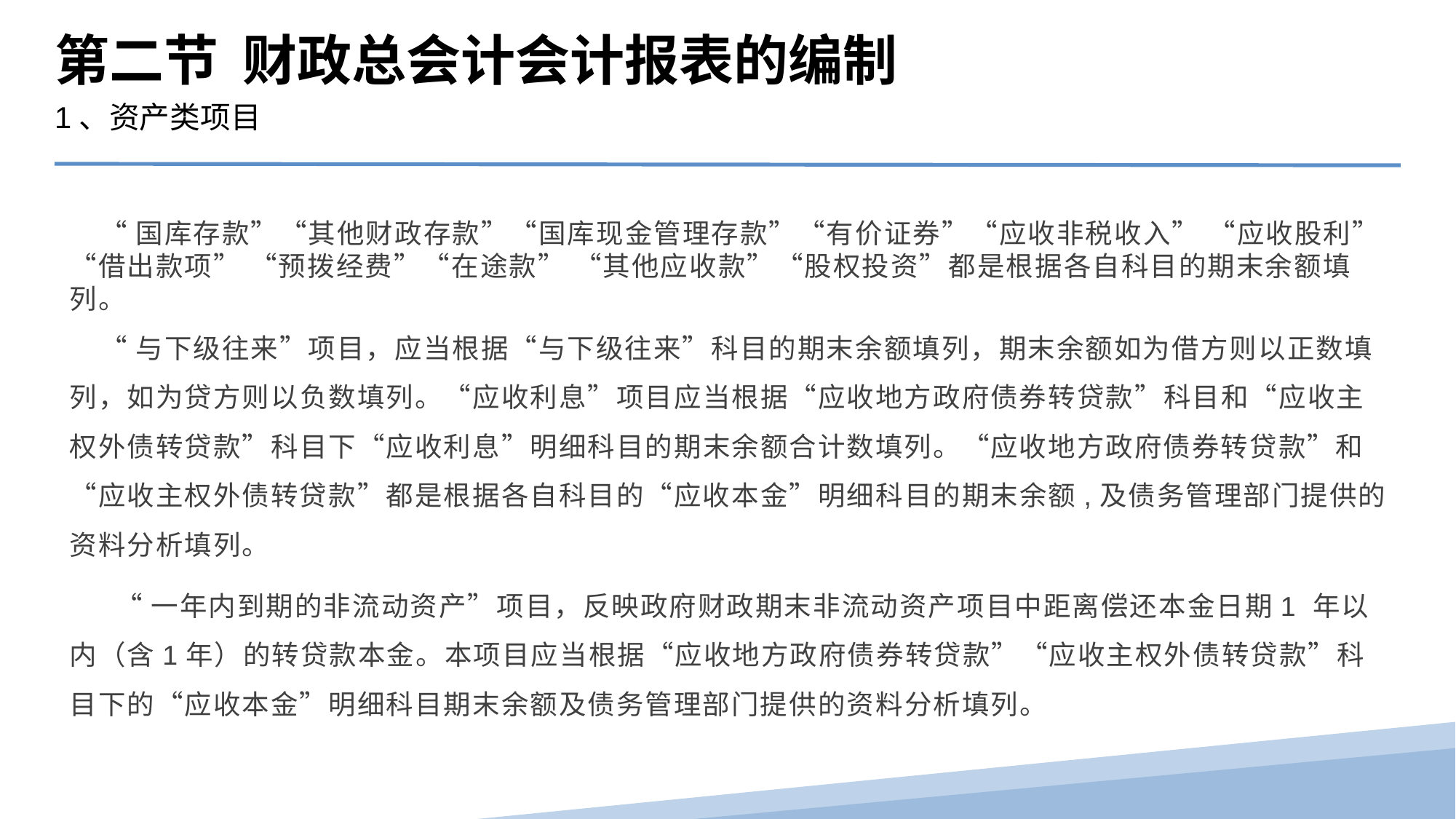

第二节  财政总会计会计报表的编制
1、资产类项目
    “国库存款”“其他财政存款”“国库现金管理存款”“有价证券”“应收非税收入” “应收股利”“借出款项” “预拨经费”“在途款” “其他应收款”“股权投资”都是根据各自科目的期末余额填列。
    “与下级往来”项目，应当根据“与下级往来”科目的期末余额填列，期末余额如为借方则以正数填列，如为贷方则以负数填列。“应收利息”项目应当根据“应收地方政府债券转贷款”科目和“应收主权外债转贷款”科目下“应收利息”明细科目的期末余额合计数填列。“应收地方政府债券转贷款”和“应收主权外债转贷款”都是根据各自科目的“应收本金”明细科目的期末余额,及债务管理部门提供的资料分析填列。
      “一年内到期的非流动资产”项目，反映政府财政期末非流动资产项目中距离偿还本金日期1 年以内（含1年）的转贷款本金。本项目应当根据“应收地方政府债券转贷款”“应收主权外债转贷款”科目下的“应收本金”明细科目期末余额及债务管理部门提供的资料分析填列。